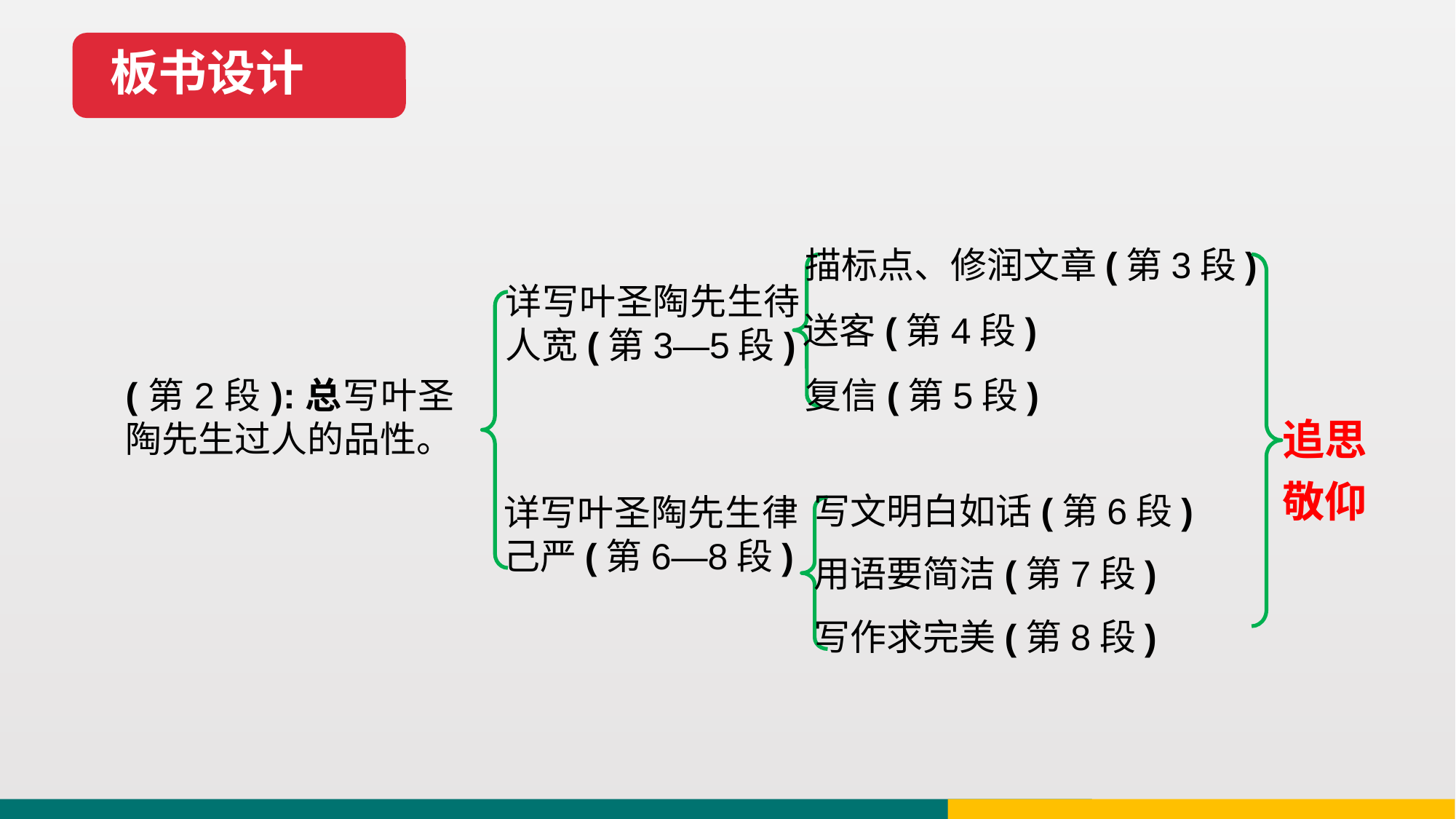

板书设计
描标点、修润文章(第3段)

详写叶圣陶先生待人宽(第3—5段)

送客(第4段)
(第2段):总写叶圣陶先生过人的品性。
复信(第5段)
追思敬仰
写文明白如话(第6段)
详写叶圣陶先生律己严(第6—8段)

用语要简洁(第7段)
写作求完美(第8段)